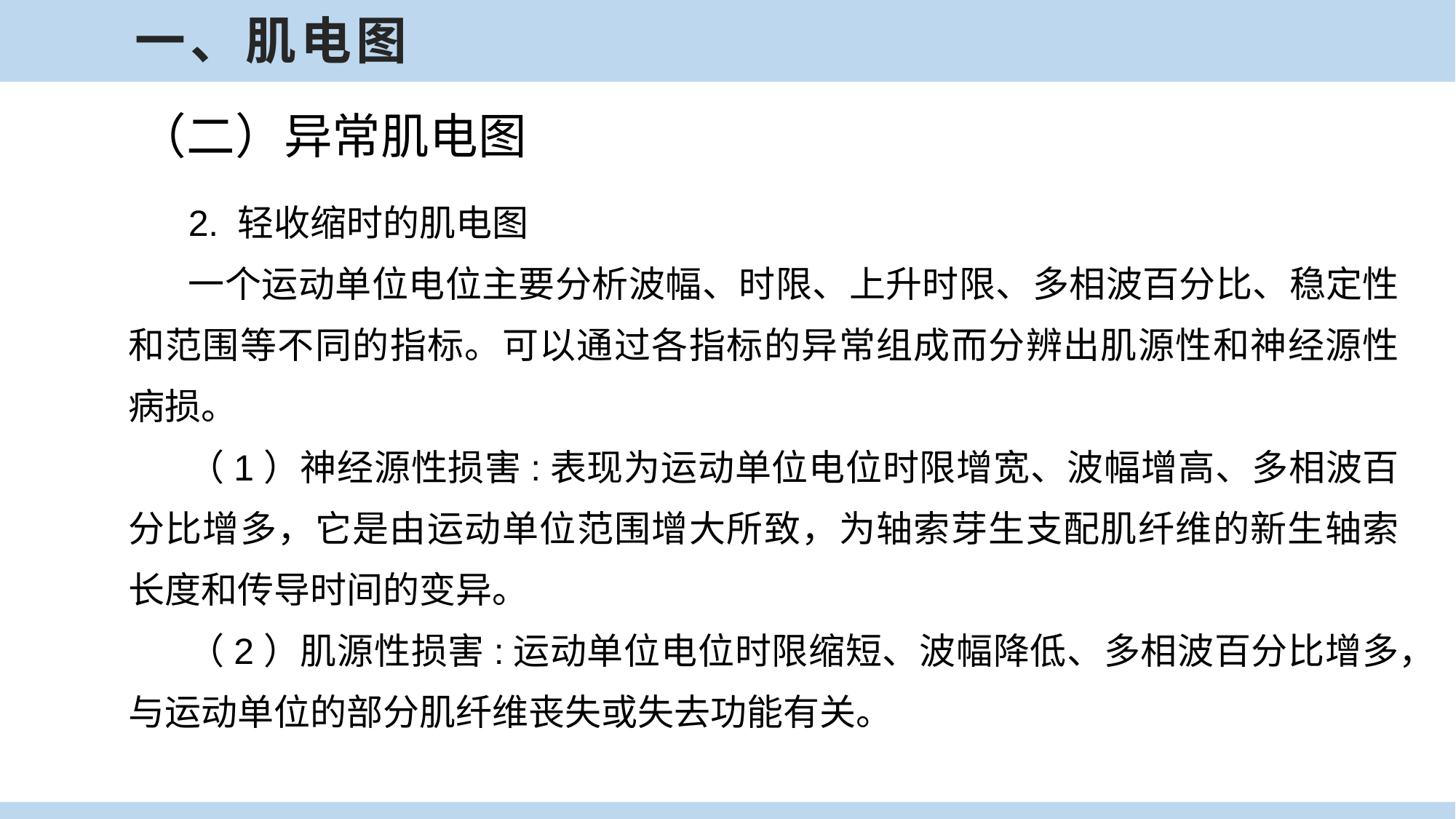

一、肌电图
（二）异常肌电图
2. 轻收缩时的肌电图
一个运动单位电位主要分析波幅、时限、上升时限、多相波百分比、稳定性和范围等不同的指标。可以通过各指标的异常组成而分辨出肌源性和神经源性病损。
（1）神经源性损害:表现为运动单位电位时限增宽、波幅增高、多相波百分比增多，它是由运动单位范围增大所致，为轴索芽生支配肌纤维的新生轴索长度和传导时间的变异。
（2）肌源性损害:运动单位电位时限缩短、波幅降低、多相波百分比增多，与运动单位的部分肌纤维丧失或失去功能有关。